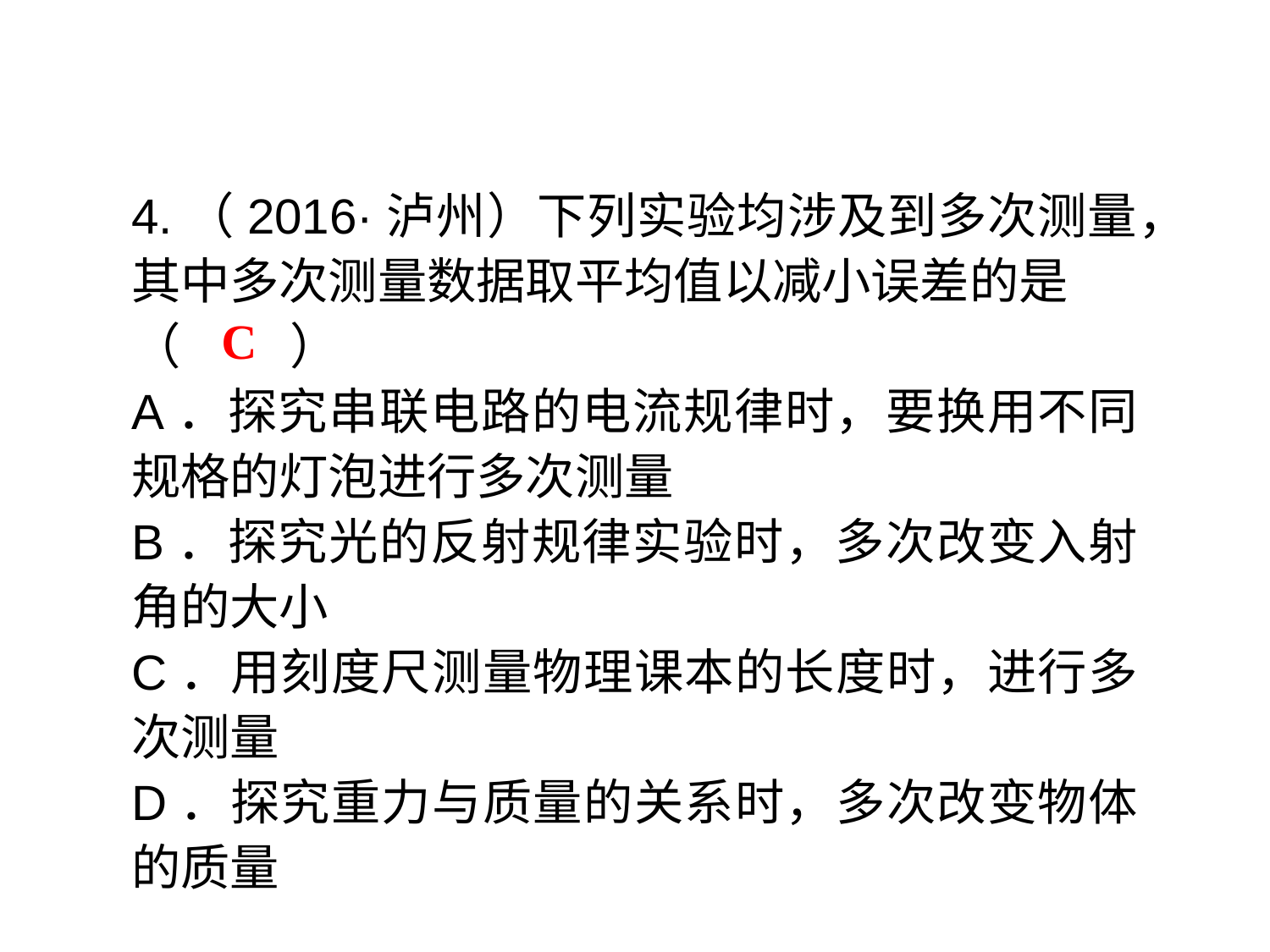

4.（2016·泸州）下列实验均涉及到多次测量，其中多次测量数据取平均值以减小误差的是
（　 　）
A．探究串联电路的电流规律时，要换用不同规格的灯泡进行多次测量
B．探究光的反射规律实验时，多次改变入射角的大小
C．用刻度尺测量物理课本的长度时，进行多次测量
D．探究重力与质量的关系时，多次改变物体的质量
C